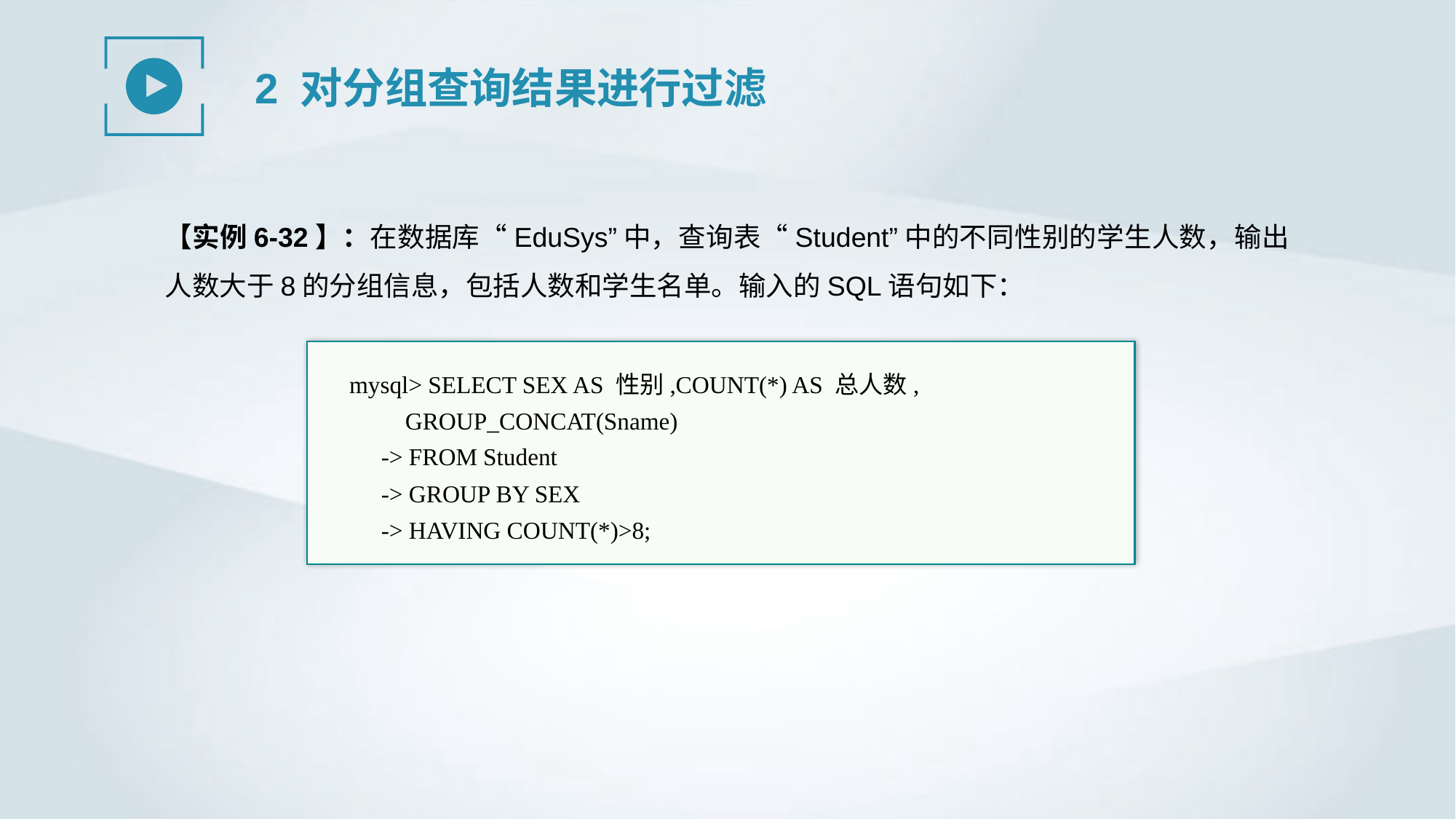

2 对分组查询结果进行过滤
【实例6-32】：在数据库“EduSys”中，查询表“Student”中的不同性别的学生人数，输出人数大于8的分组信息，包括人数和学生名单。输入的SQL语句如下：
mysql> SELECT SEX AS 性别,COUNT(*) AS 总人数,
GROUP_CONCAT(Sname)
-> FROM Student
-> GROUP BY SEX
-> HAVING COUNT(*)>8;